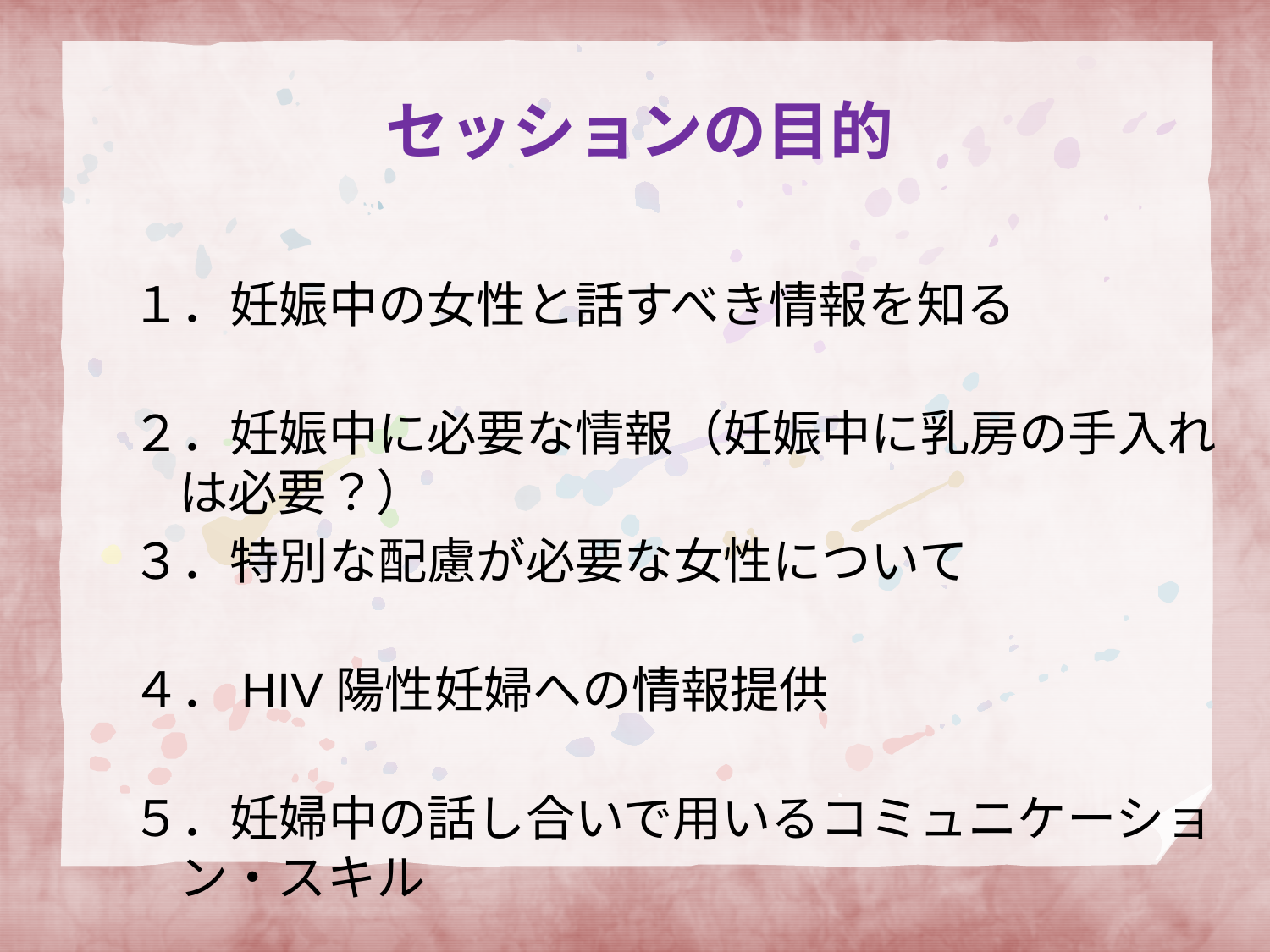

# セッションの目的
１．妊娠中の女性と話すべき情報を知る
２．妊娠中に必要な情報（妊娠中に乳房の手入れは必要？）
３．特別な配慮が必要な女性について
４．HIV陽性妊婦への情報提供
５．妊婦中の話し合いで用いるコミュニケーション・スキル